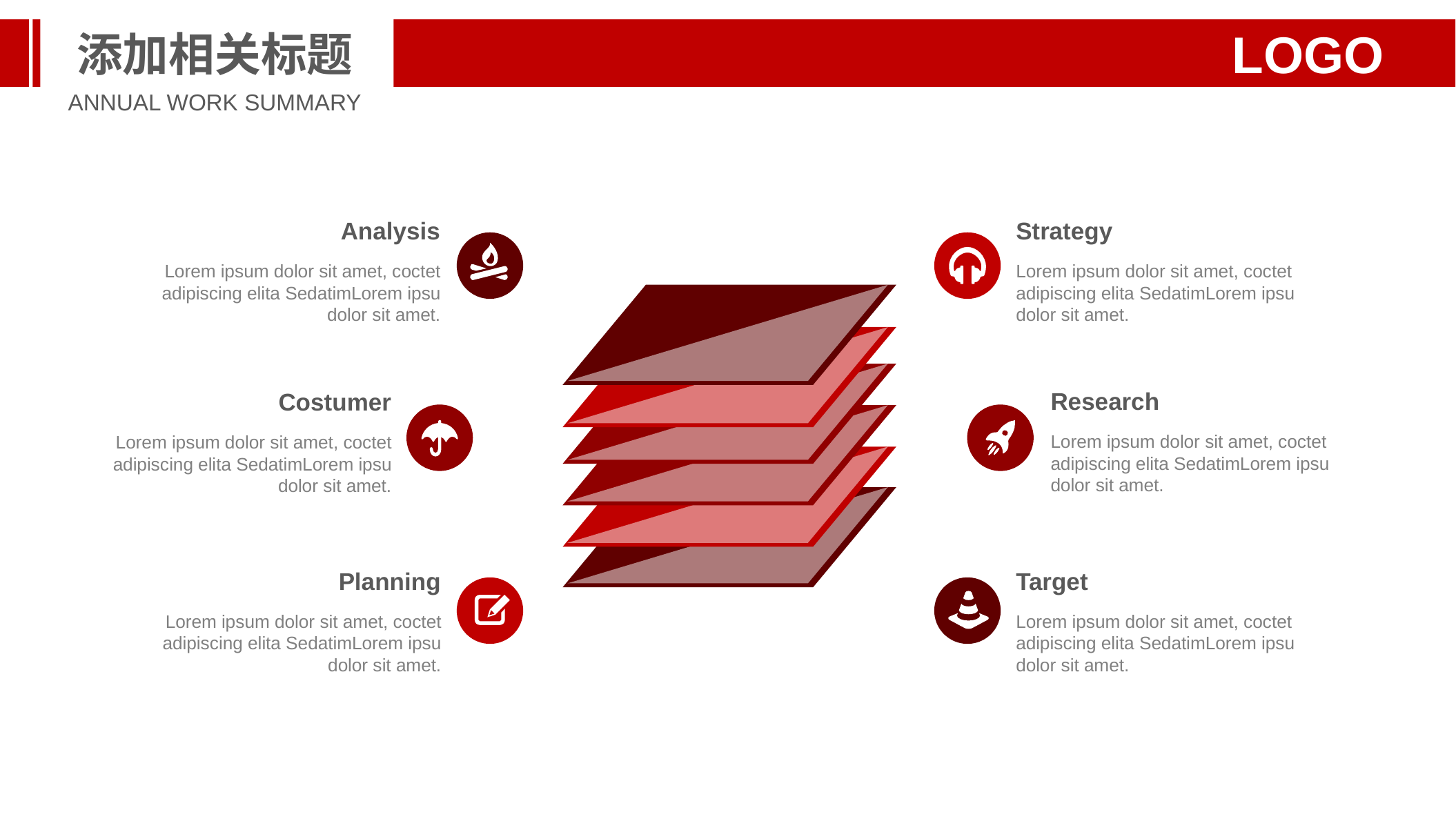

添加相关标题
LOGO
ANNUAL WORK SUMMARY
Analysis
Lorem ipsum dolor sit amet, coctet adipiscing elita SedatimLorem ipsu dolor sit amet.
Strategy
Lorem ipsum dolor sit amet, coctet adipiscing elita SedatimLorem ipsu dolor sit amet.

Research
Lorem ipsum dolor sit amet, coctet adipiscing elita SedatimLorem ipsu dolor sit amet.
Costumer
Lorem ipsum dolor sit amet, coctet adipiscing elita SedatimLorem ipsu dolor sit amet.

Planning
Lorem ipsum dolor sit amet, coctet adipiscing elita SedatimLorem ipsu dolor sit amet.
Target
Lorem ipsum dolor sit amet, coctet adipiscing elita SedatimLorem ipsu dolor sit amet.